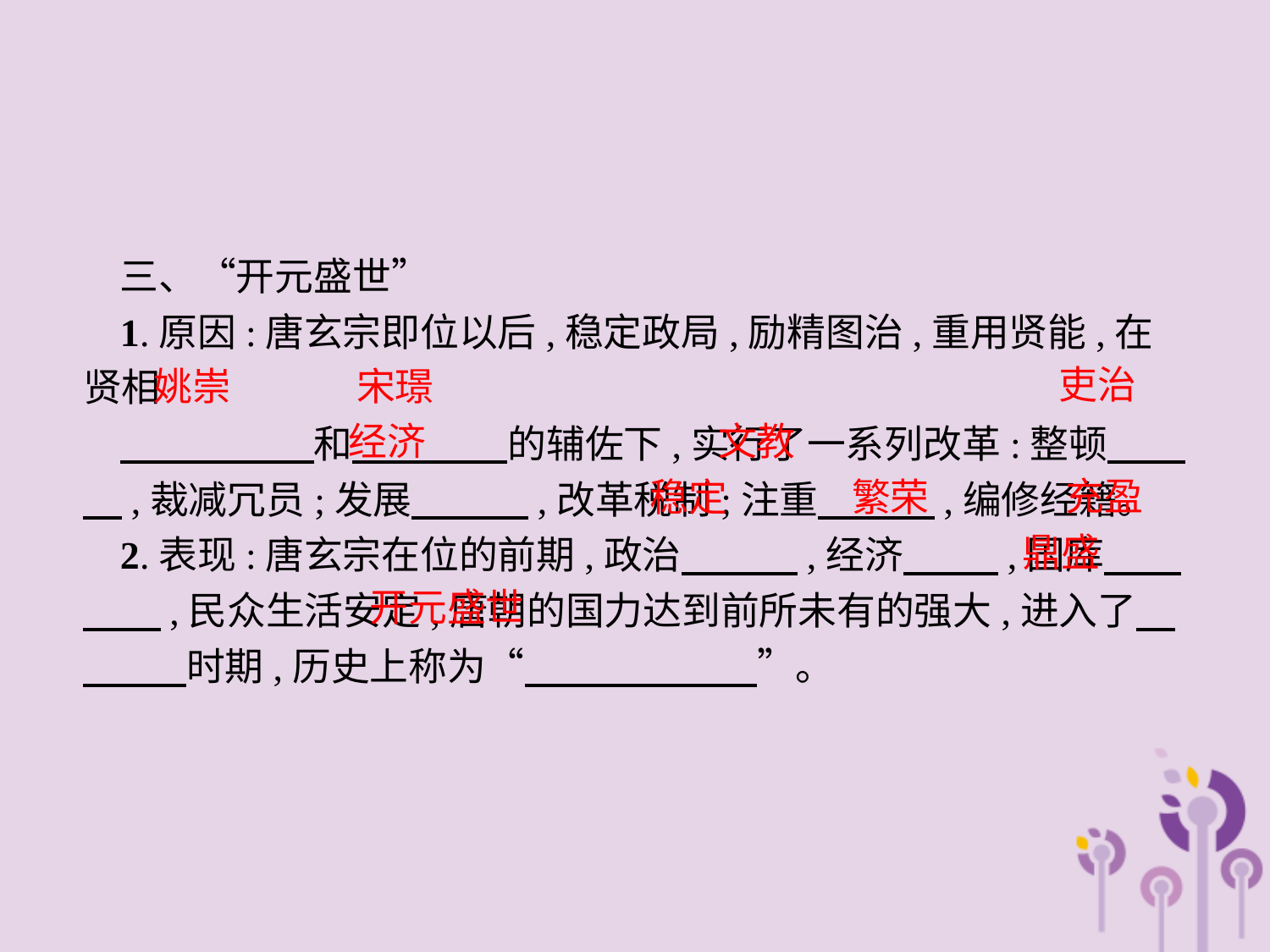

三、“开元盛世”
1.原因:唐玄宗即位以后,稳定政局,励精图治,重用贤能,在贤相
　　　　　和　　　　的辅佐下,实行了一系列改革:整顿　　　,裁减冗员;发展　　　,改革税制;注重　　　,编修经籍。
2.表现:唐玄宗在位的前期,政治　　　,经济　  　,国库　　　　,民众生活安定,唐朝的国力达到前所未有的强大,进入了　　   　时期,历史上称为“　　　　　　”。
吏治
姚崇　          宋璟
经济
文教
充盈
稳定
繁荣
鼎盛
开元盛世